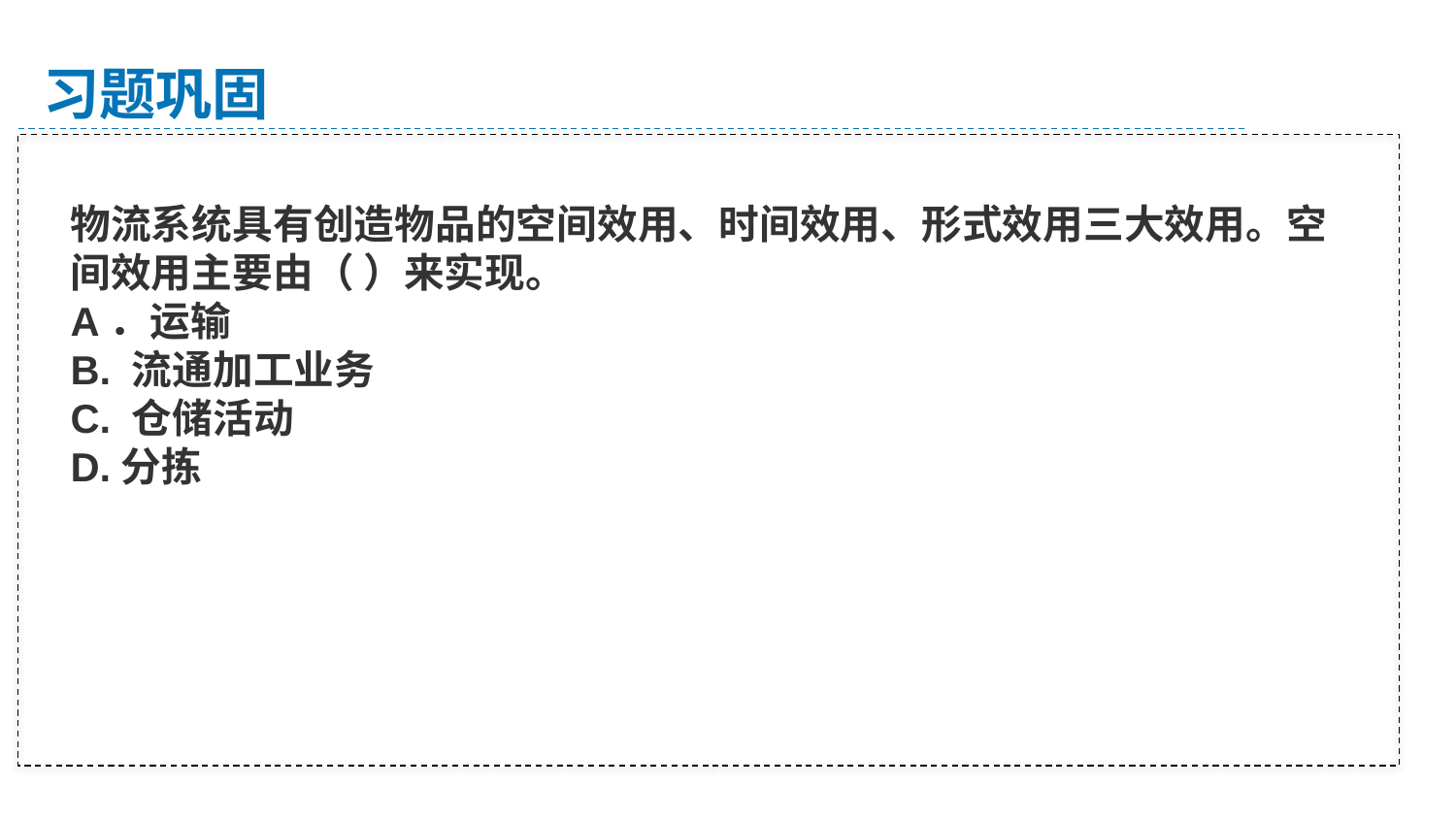

习题巩固

物流系统具有创造物品的空间效用、时间效用、形式效用三大效用。空间效用主要由（ ）来实现。
A．运输
B. 流通加工业务
C. 仓储活动
D.分拣